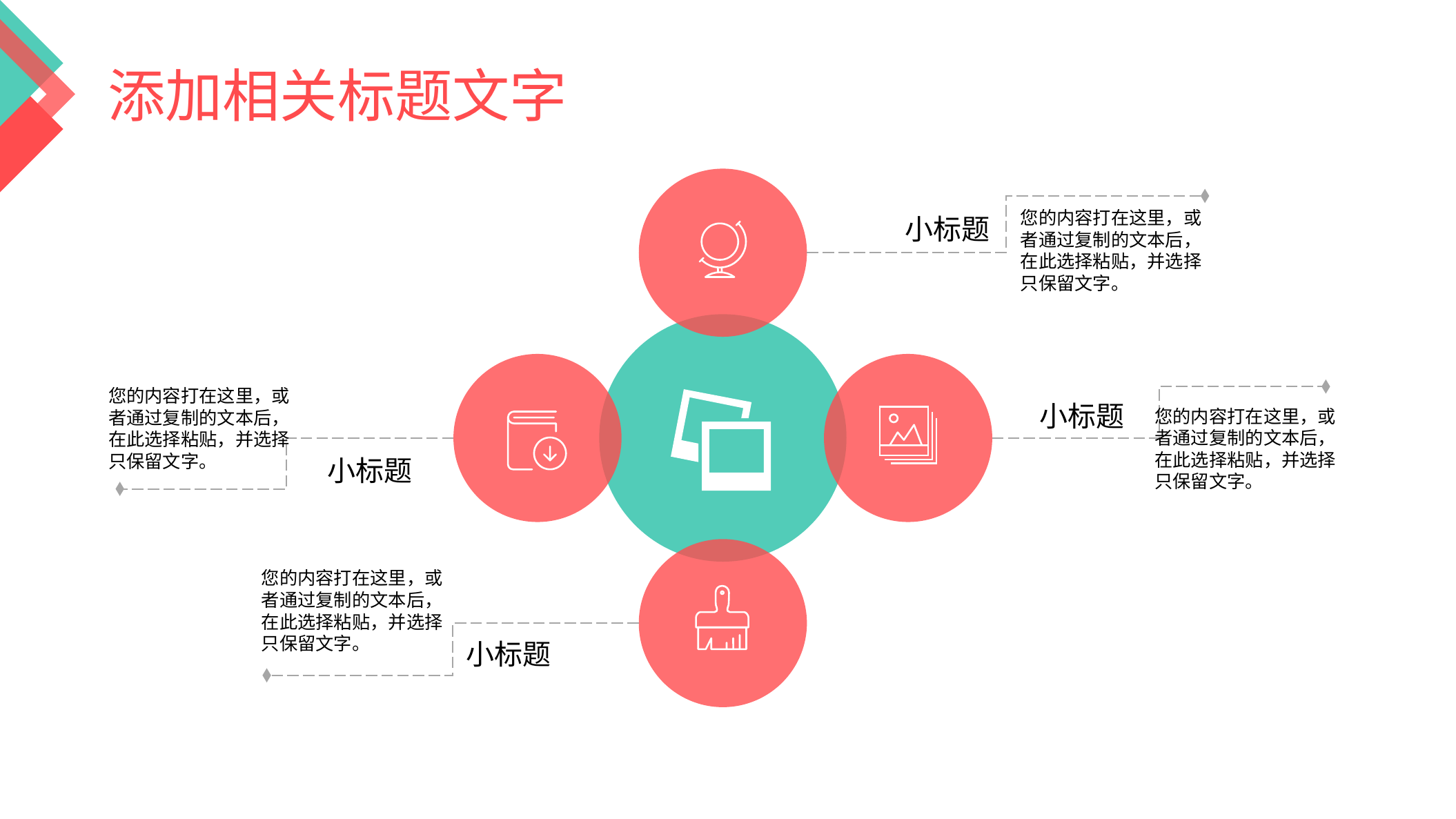

添加相关标题文字

您的内容打在这里，或者通过复制的文本后，在此选择粘贴，并选择只保留文字。
小标题

您的内容打在这里，或者通过复制的文本后，在此选择粘贴，并选择只保留文字。

小标题
您的内容打在这里，或者通过复制的文本后，在此选择粘贴，并选择只保留文字。

小标题

您的内容打在这里，或者通过复制的文本后，在此选择粘贴，并选择只保留文字。

小标题